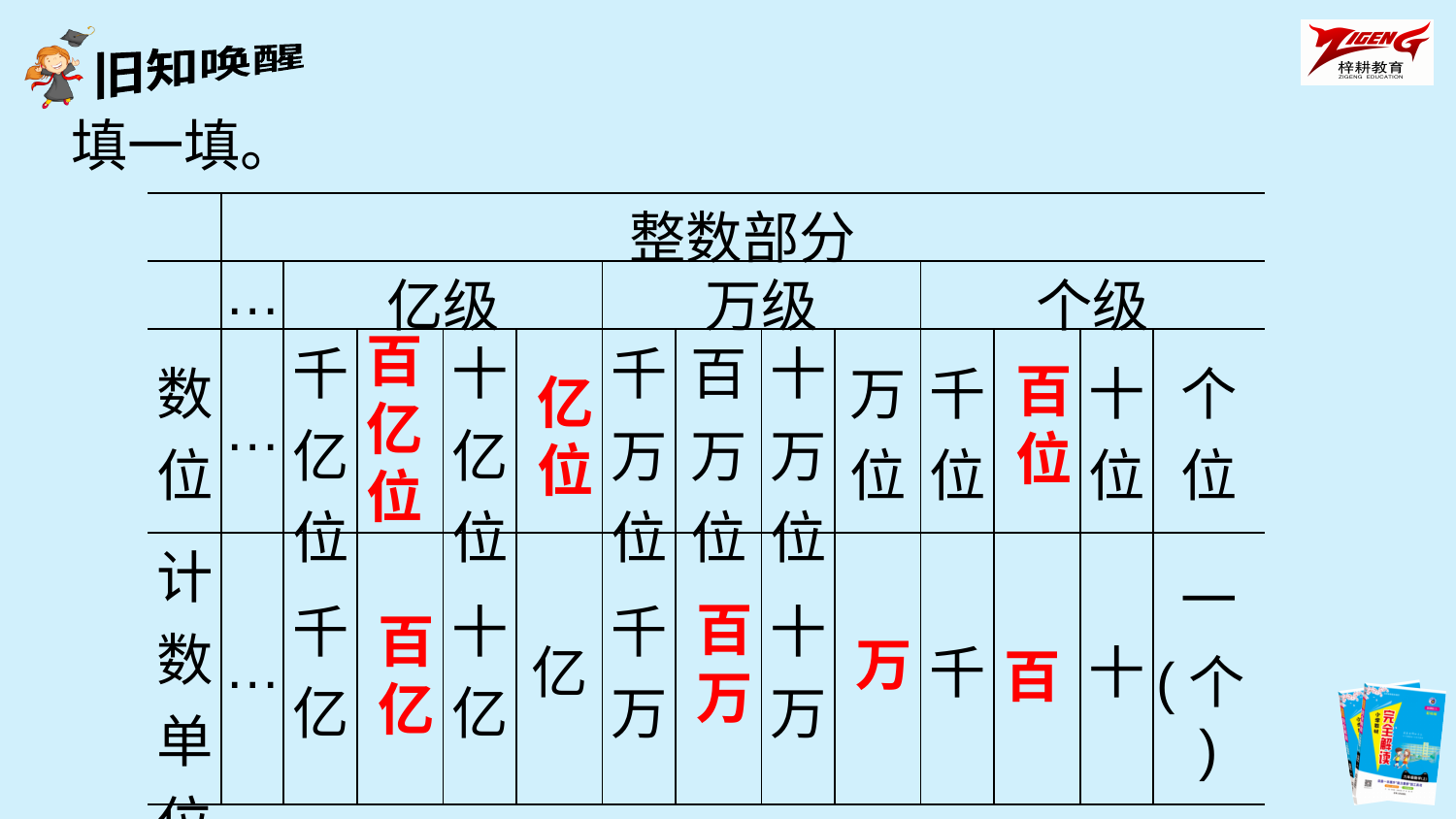

填一填。
|  | 整数部分 |  |  |  |  |  |  |  |  |  |  |  |  |
| --- | --- | --- | --- | --- | --- | --- | --- | --- | --- | --- | --- | --- | --- |
|  | … | 亿级 |  |  |  | 万级 |  |  |  | 个级 |  |  |  |
| 数 位 | … | 千 亿 位 |  | 十 亿 位 |  | 千 万 位 | 百 万 位 | 十 万 位 | 万 位 | 千 位 |  | 十 位 | 个 位 |
| 计 数 单 位 | … | 千 亿 |  | 十 亿 | 亿 | 千 万 |  | 十 万 |  | 千 |  | 十 | 一 (个) |
百
亿
位
百
位
亿
位
百
万
百
亿
万
百